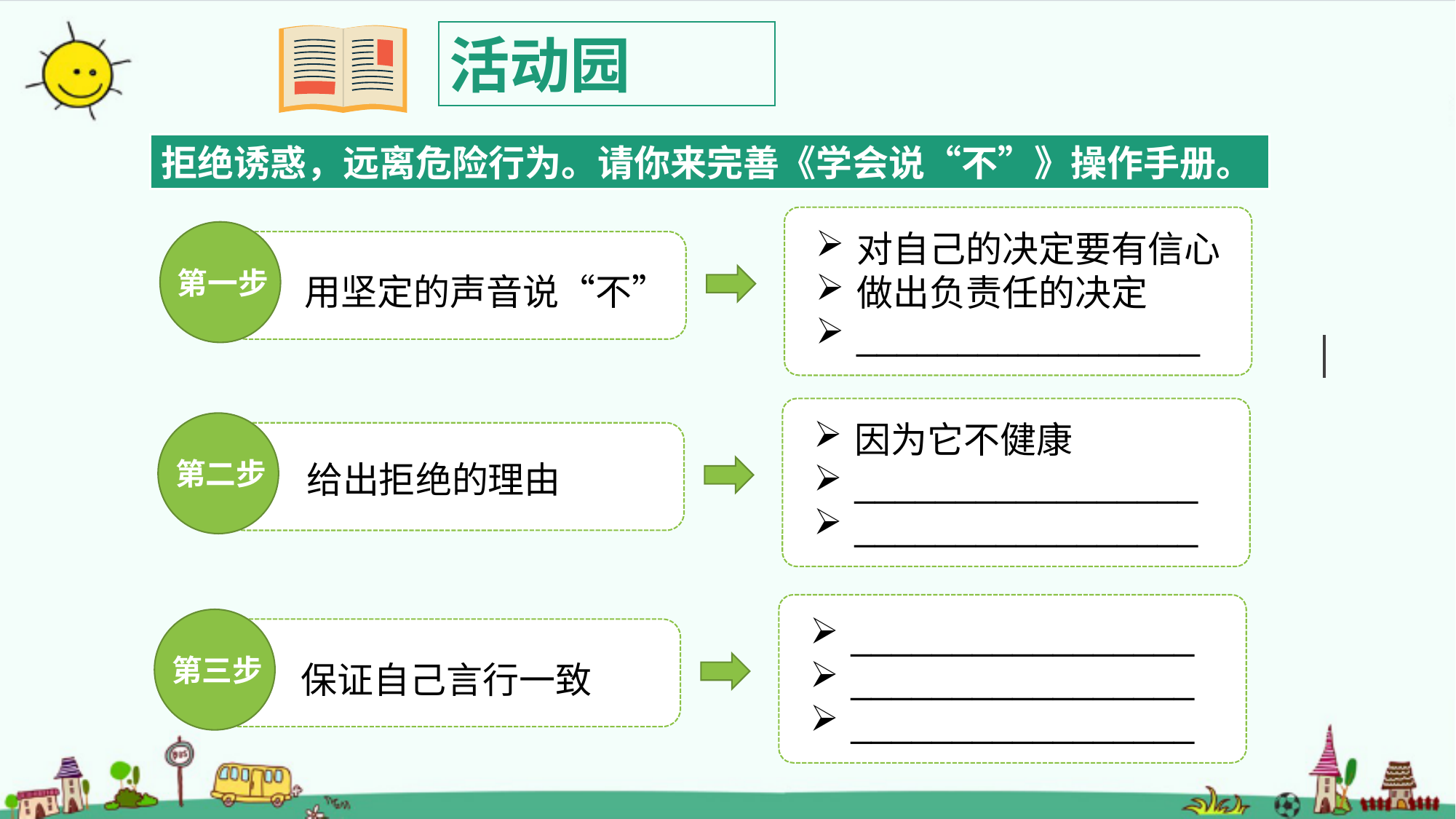

活动园

拒绝诱惑，远离危险行为。请你来完善《学会说“不”》操作手册。

对自己的决定要有信心
做出负责任的决定
_________________

第一步
用坚定的声音说“不”

因为它不健康
_________________
_________________

第二步
给出拒绝的理由

_________________
_________________
_________________

第三步
保证自己言行一致